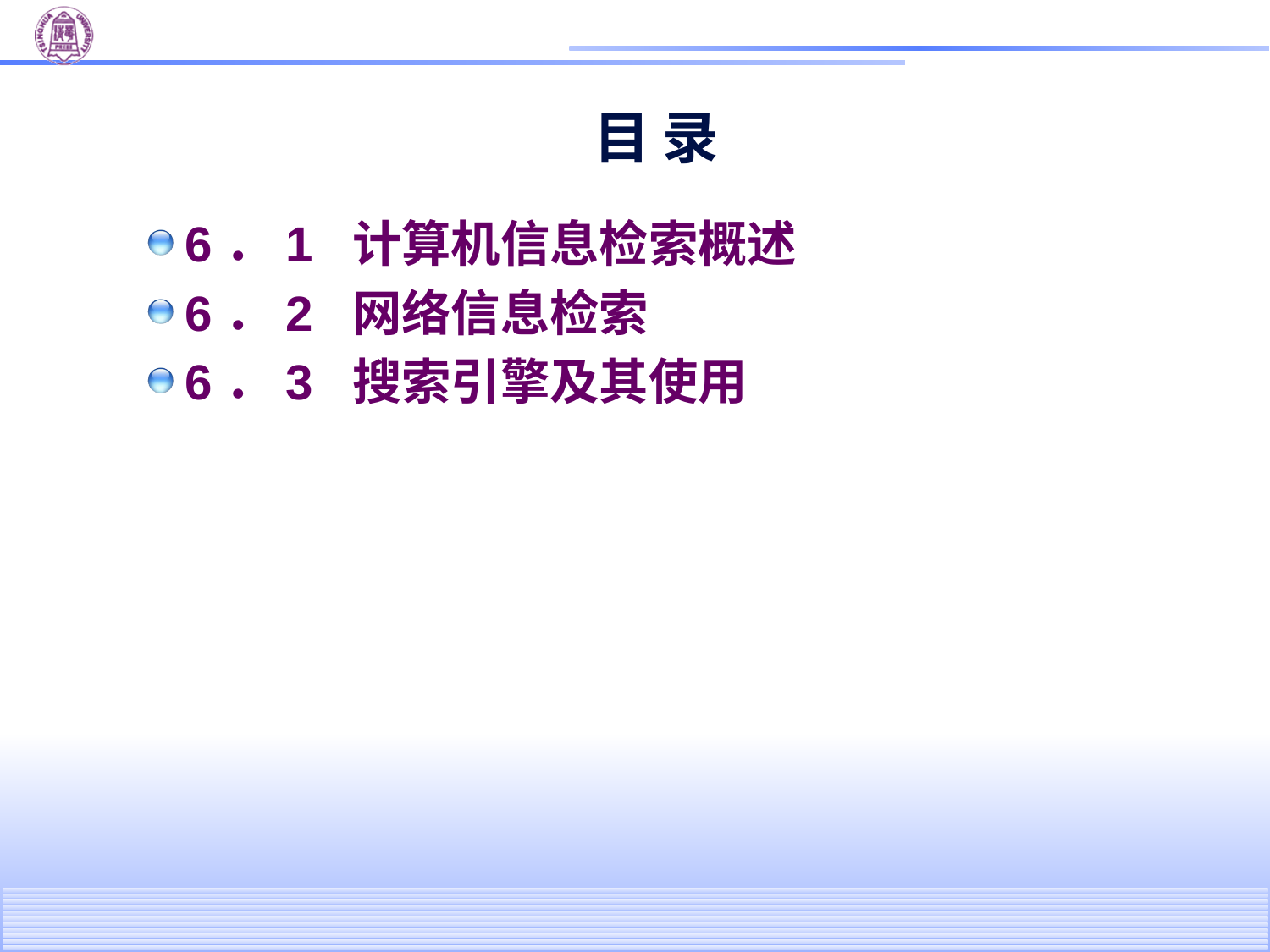

# 目 录
6．1  计算机信息检索概述
6．2  网络信息检索
6．3  搜索引擎及其使用